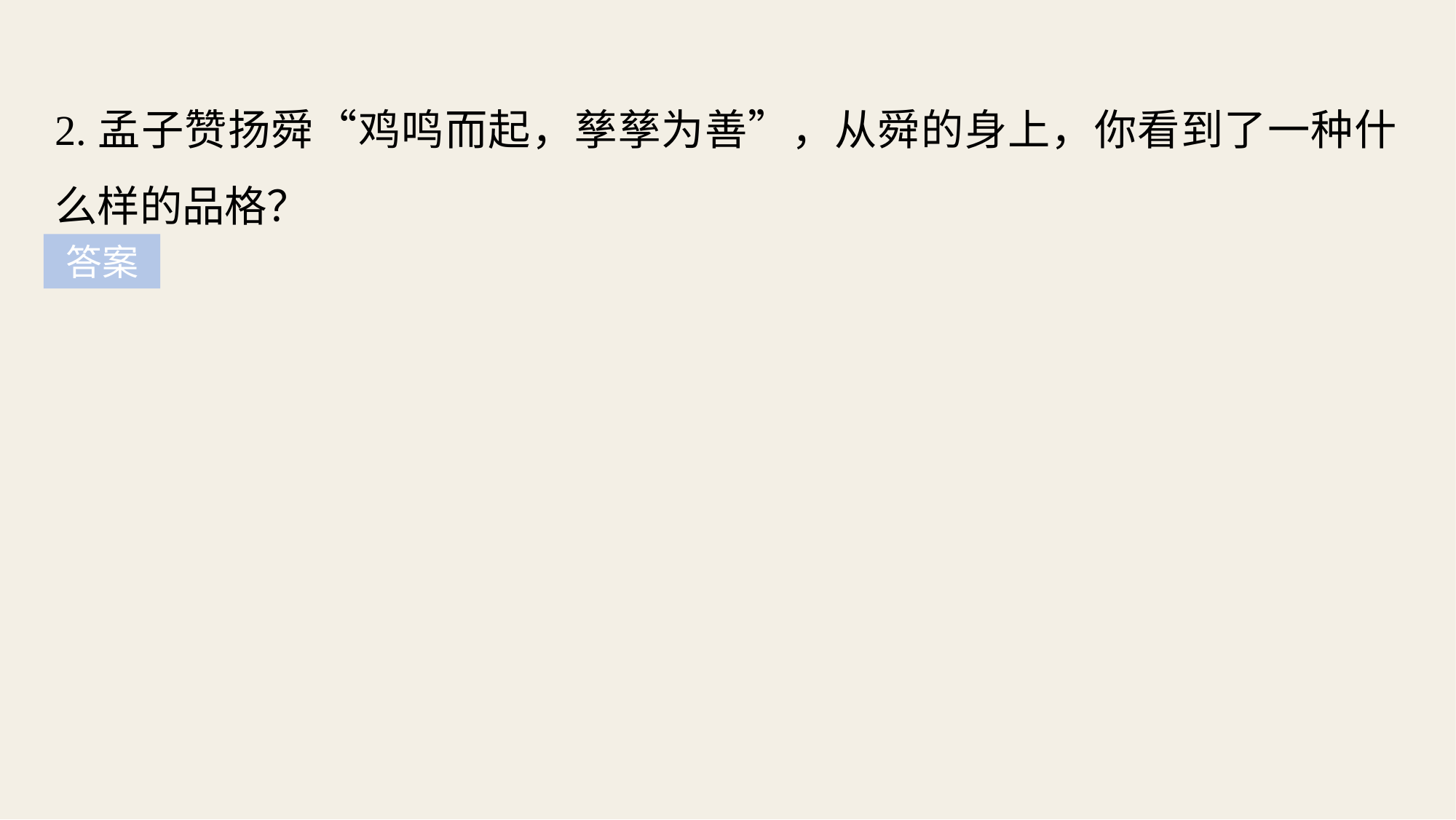

2.孟子赞扬舜“鸡鸣而起，孳孳为善”，从舜的身上，你看到了一种什么样的品格？
答案